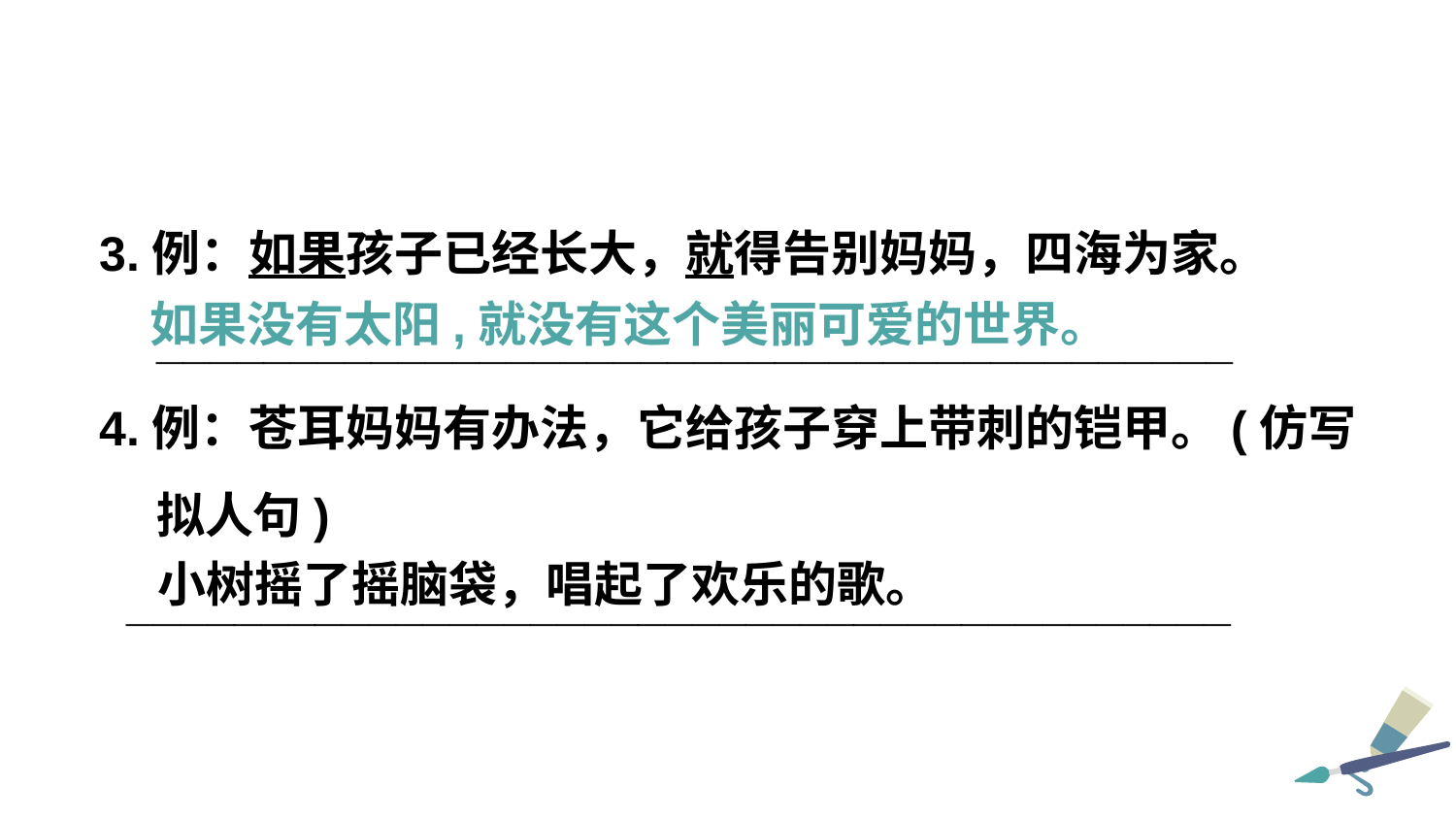

3.例：如果孩子已经长大，就得告别妈妈，四海为家。
________________________________________
4.例：苍耳妈妈有办法，它给孩子穿上带刺的铠甲。(仿写拟人句)
  _________________________________________
如果没有太阳,就没有这个美丽可爱的世界。
小树摇了摇脑袋，唱起了欢乐的歌。